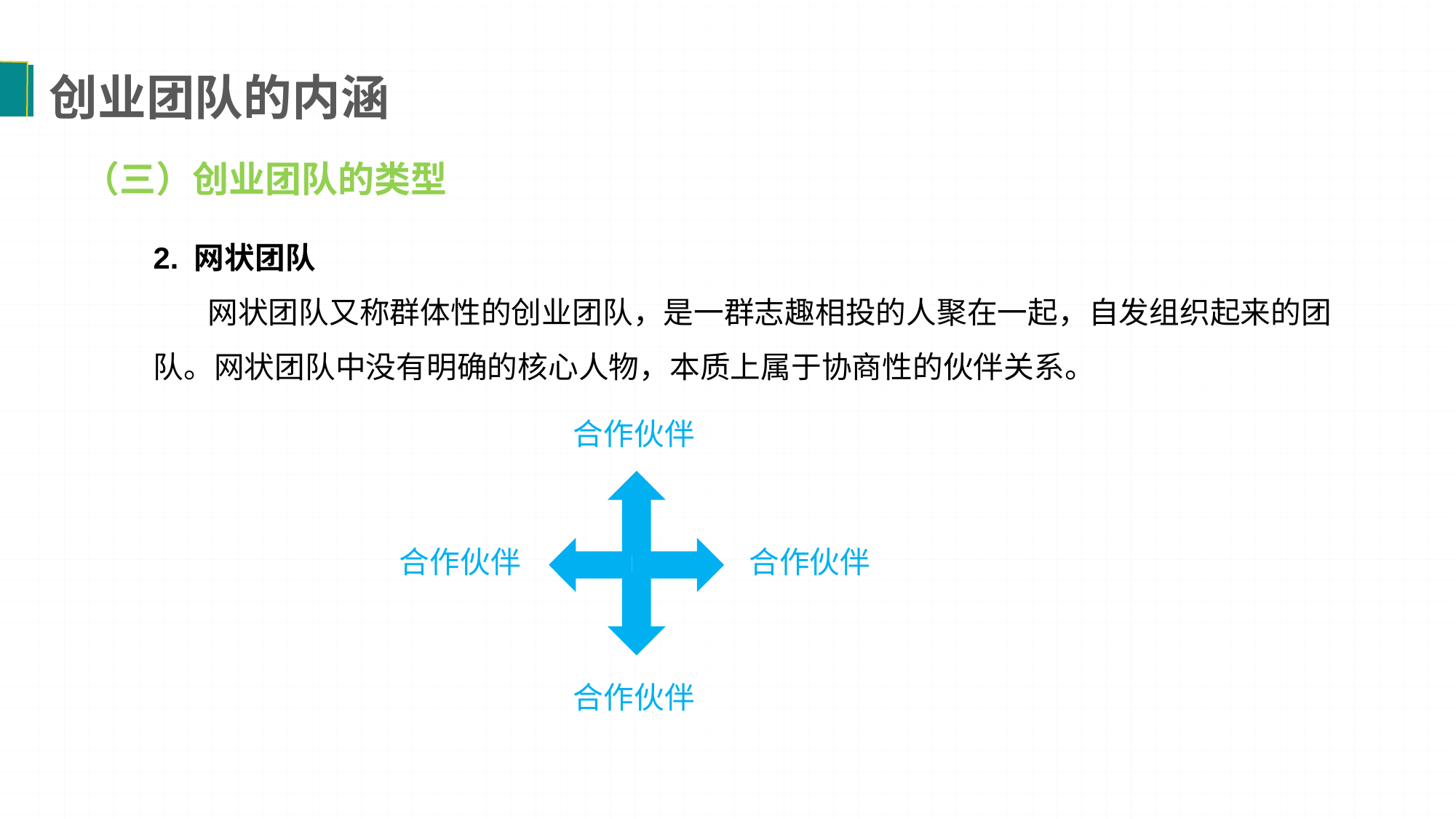

创业团队的内涵

（三）创业团队的类型
2. 网状团队
       网状团队又称群体性的创业团队，是一群志趣相投的人聚在一起，自发组织起来的团队。网状团队中没有明确的核心人物，本质上属于协商性的伙伴关系。
合作伙伴

合作伙伴
合作伙伴
合作伙伴